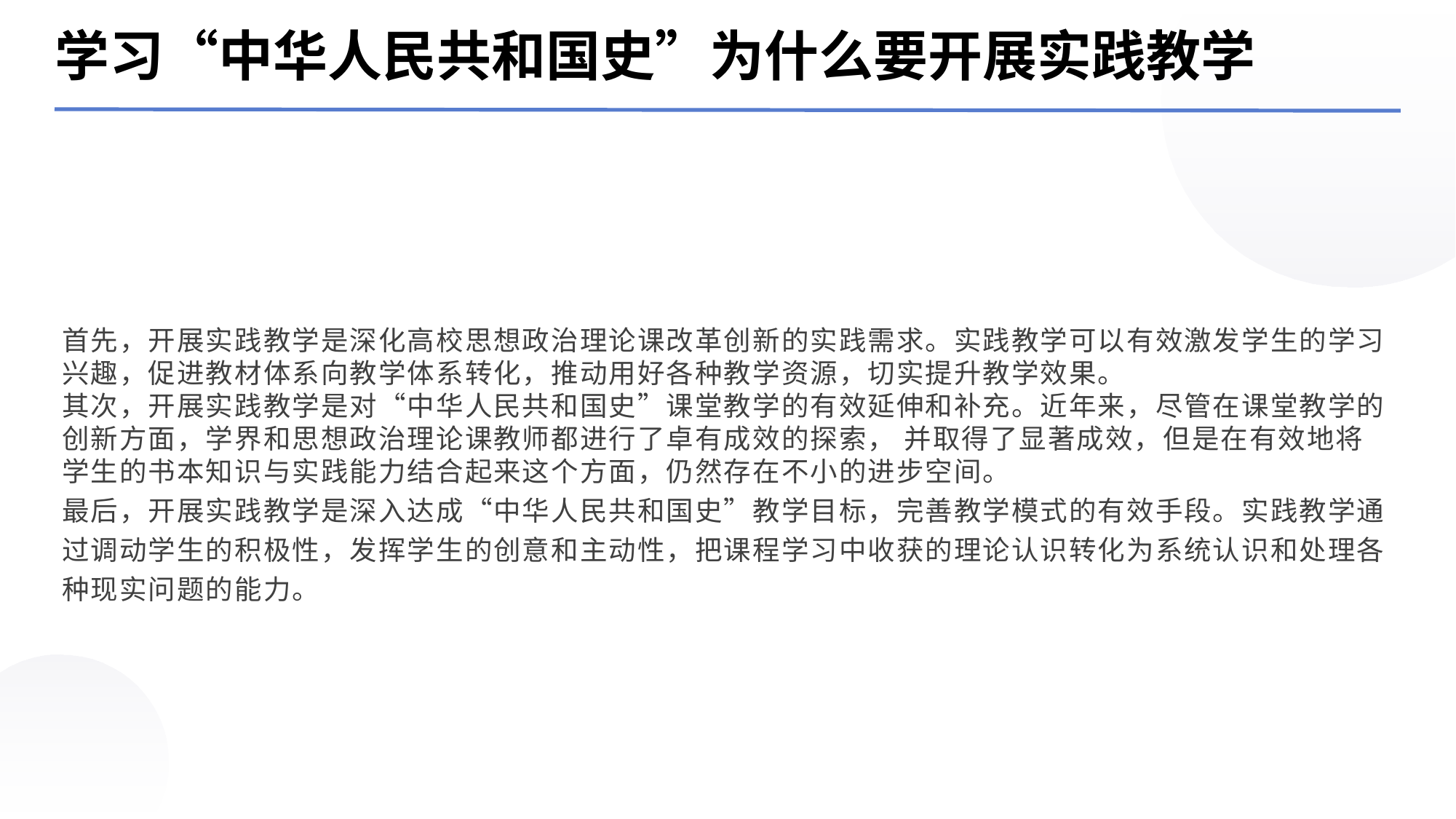

学习“中华人民共和国史”为什么要开展实践教学
首先，开展实践教学是深化高校思想政治理论课改革创新的实践需求。实践教学可以有效激发学生的学习兴趣，促进教材体系向教学体系转化，推动用好各种教学资源，切实提升教学效果。
其次，开展实践教学是对“中华人民共和国史”课堂教学的有效延伸和补充。近年来，尽管在课堂教学的创新方面，学界和思想政治理论课教师都进行了卓有成效的探索， 并取得了显著成效，但是在有效地将学生的书本知识与实践能力结合起来这个方面，仍然存在不小的进步空间。
最后，开展实践教学是深入达成“中华人民共和国史”教学目标，完善教学模式的有效手段。实践教学通过调动学生的积极性，发挥学生的创意和主动性，把课程学习中收获的理论认识转化为系统认识和处理各种现实问题的能力。